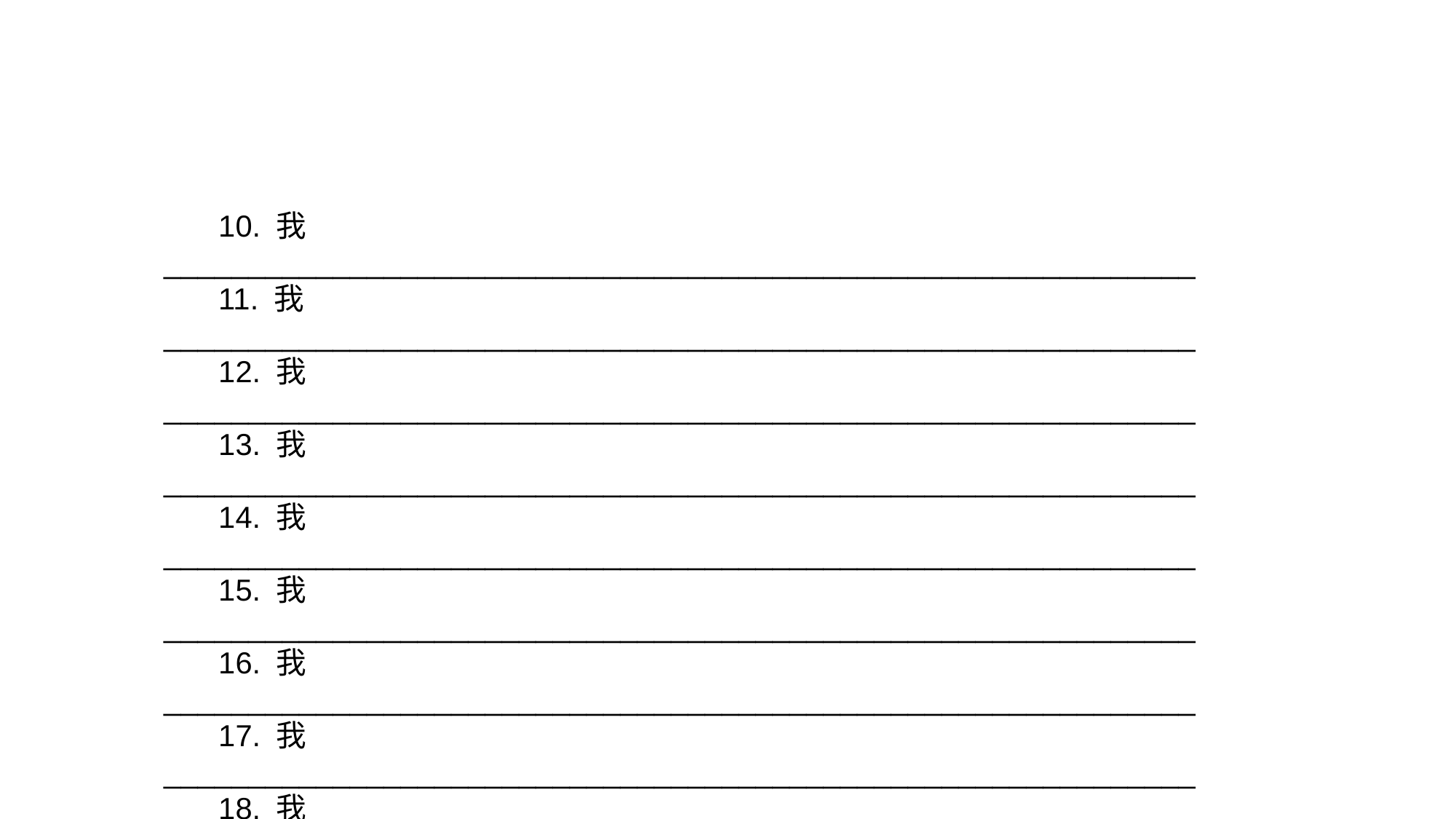

10. 我_____________________________________________________________
11. 我_____________________________________________________________
12. 我_____________________________________________________________
13. 我_____________________________________________________________
14. 我_____________________________________________________________
15. 我_____________________________________________________________
16. 我_____________________________________________________________
17. 我_____________________________________________________________
18. 我_____________________________________________________________
19. 我_____________________________________________________________
20. 我_____________________________________________________________